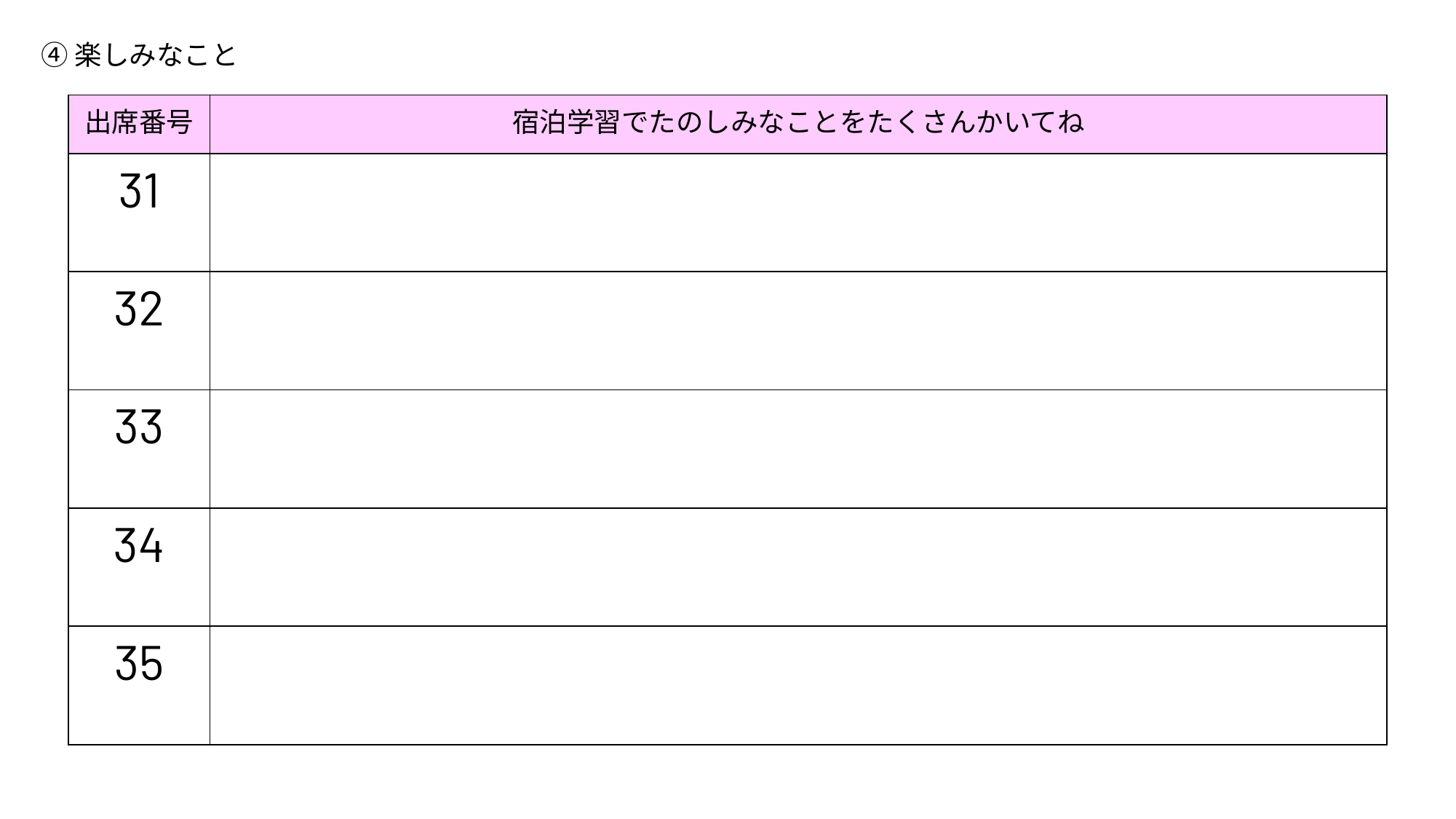

④楽しみなこと
| 出席番号 | 宿泊学習でたのしみなことをたくさんかいてね |
| --- | --- |
| 31 |  |
| 32 |  |
| 33 |  |
| 34 |  |
| 35 |  |